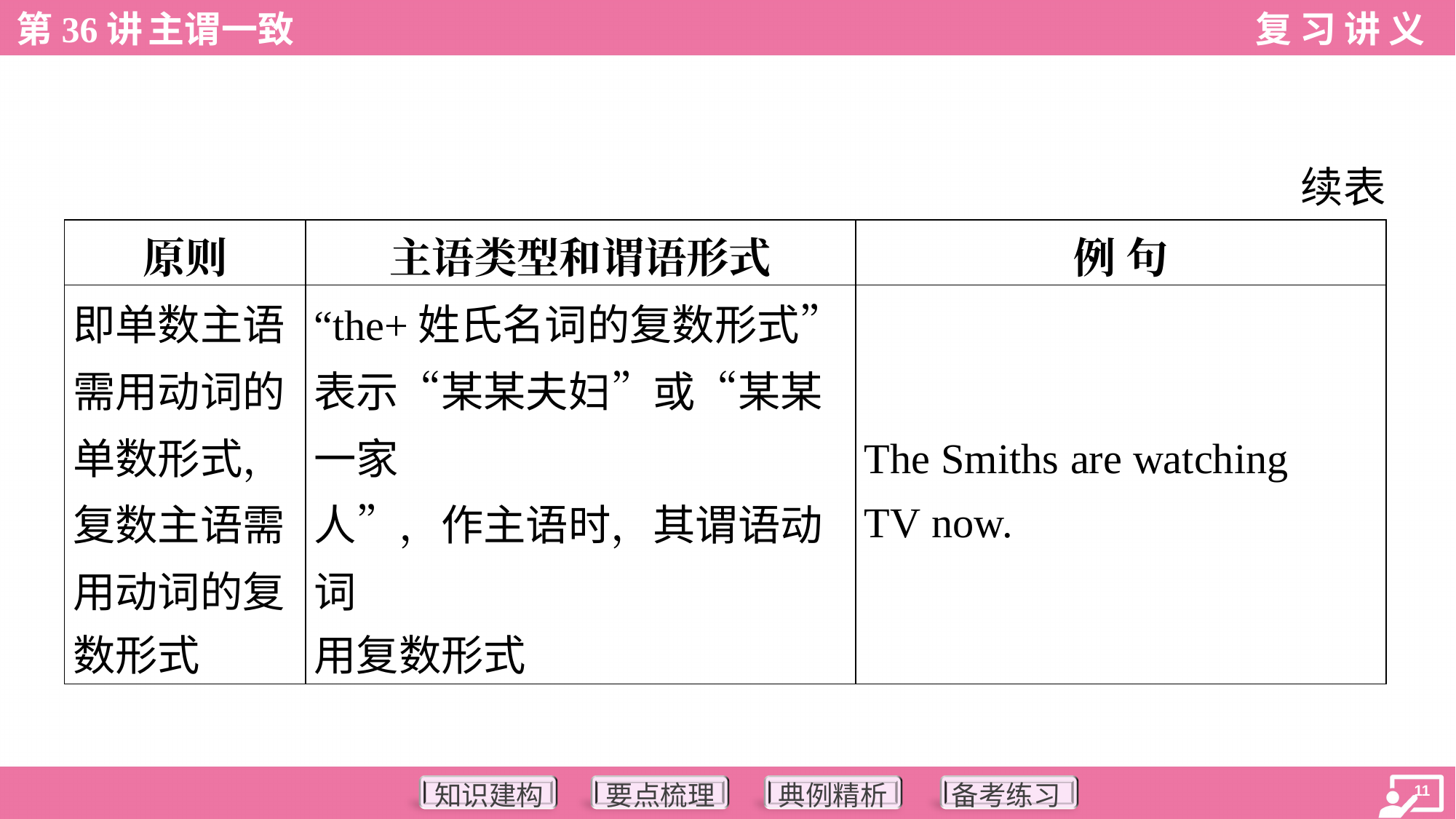

续表
| 原则 | 主语类型和谓语形式 | 例 句 |
| --- | --- | --- |
| 即单数主语 需用动词的 单数形式， 复数主语需 用动词的复 数形式 | “the+姓氏名词的复数形式” 表示“某某夫妇”或“某某一家 人”，作主语时，其谓语动词 用复数形式 | The Smiths are watching TV now. |